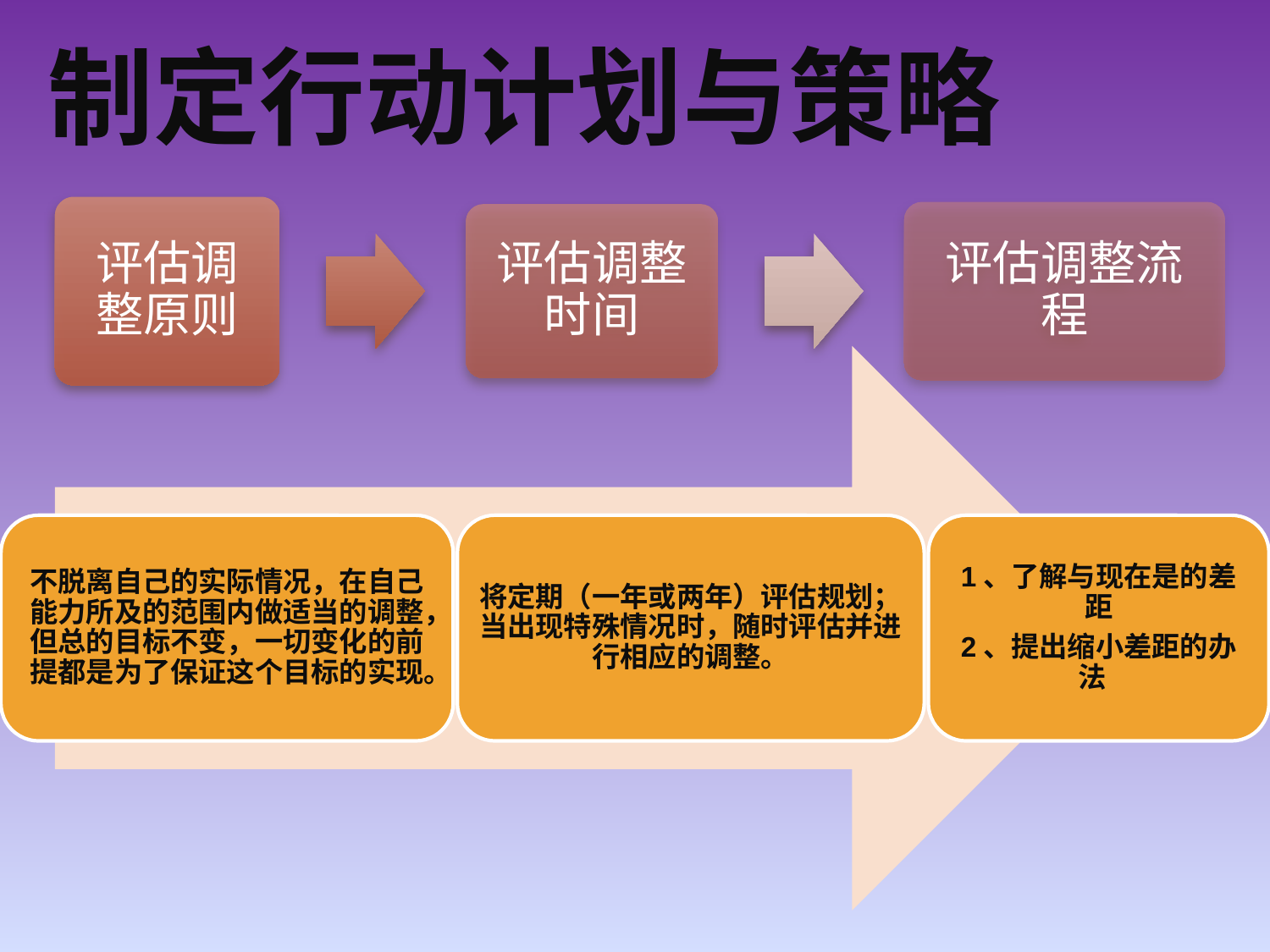

# 制定行动计划与策略
评估调整原则

评估调整时间

评估调整流程
不脱离自己的实际情况，在自己能力所及的范围内做适当的调整，但总的目标不变，一切变化的前提都是为了保证这个目标的实现。
将定期（一年或两年）评估规划；当出现特殊情况时，随时评估并进行相应的调整。
1、了解与现在是的差距
2、提出缩小差距的办法